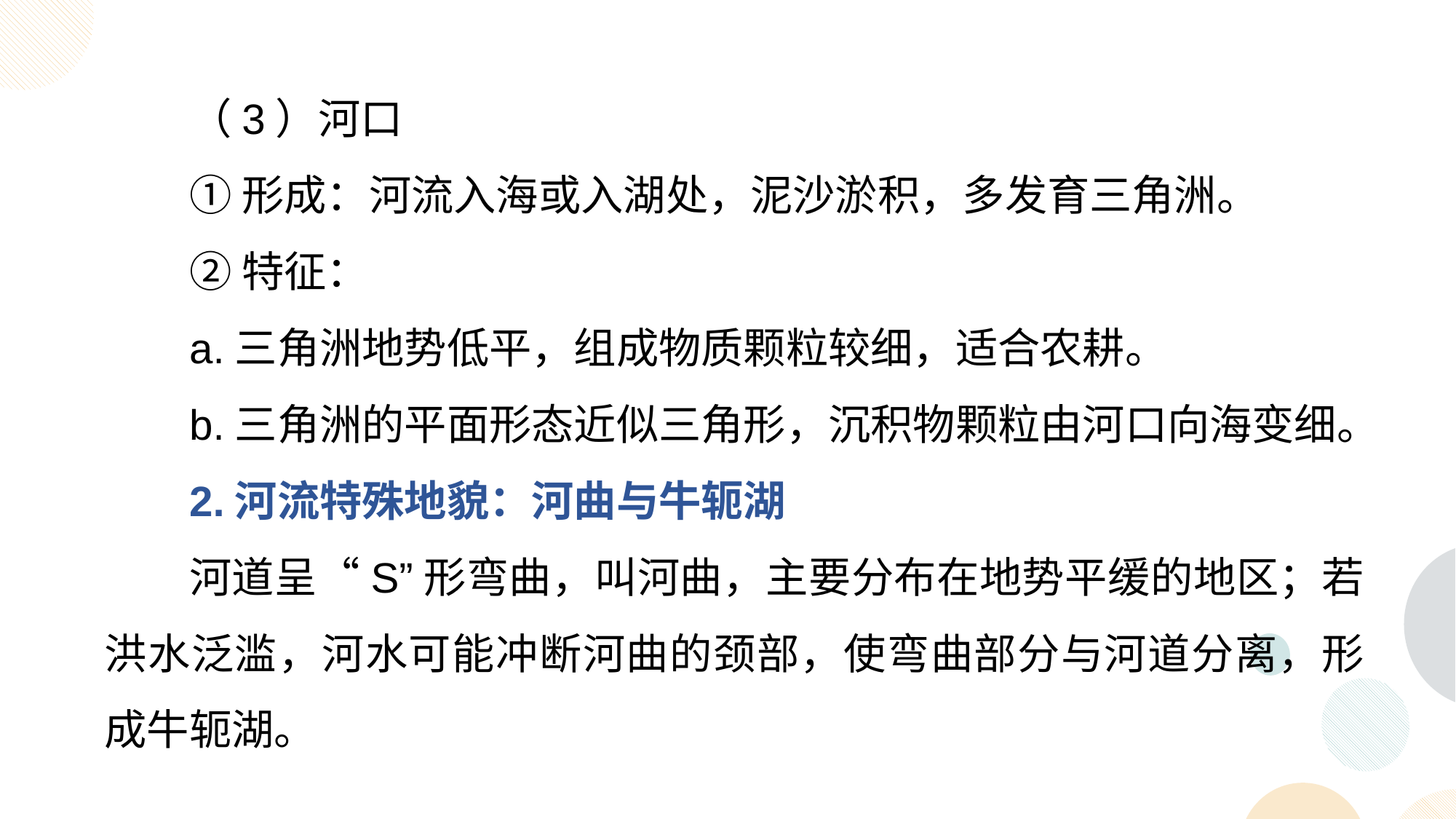

（3）河口
①形成：河流入海或入湖处，泥沙淤积，多发育三角洲。
②特征：
a.三角洲地势低平，组成物质颗粒较细，适合农耕。
b.三角洲的平面形态近似三角形，沉积物颗粒由河口向海变细。
2.河流特殊地貌：河曲与牛轭湖
河道呈“S”形弯曲，叫河曲，主要分布在地势平缓的地区；若洪水泛滥，河水可能冲断河曲的颈部，使弯曲部分与河道分离，形成牛轭湖。